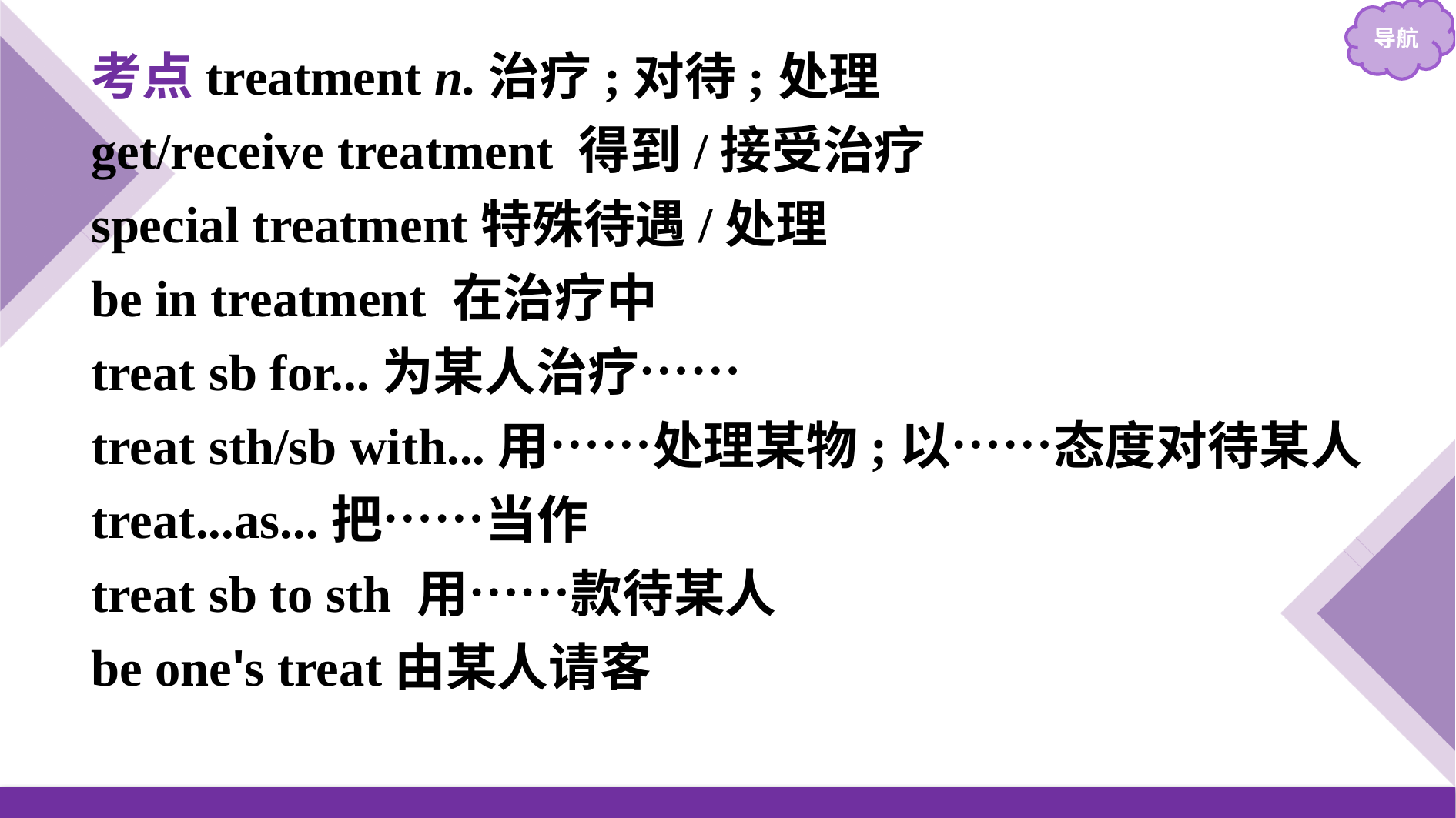

考点treatment n.治疗;对待;处理
get/receive treatment 得到/接受治疗
special treatment特殊待遇/处理
be in treatment 在治疗中
treat sb for...为某人治疗……
treat sth/sb with...用……处理某物;以……态度对待某人
treat...as...把……当作
treat sb to sth 用……款待某人
be one's treat由某人请客